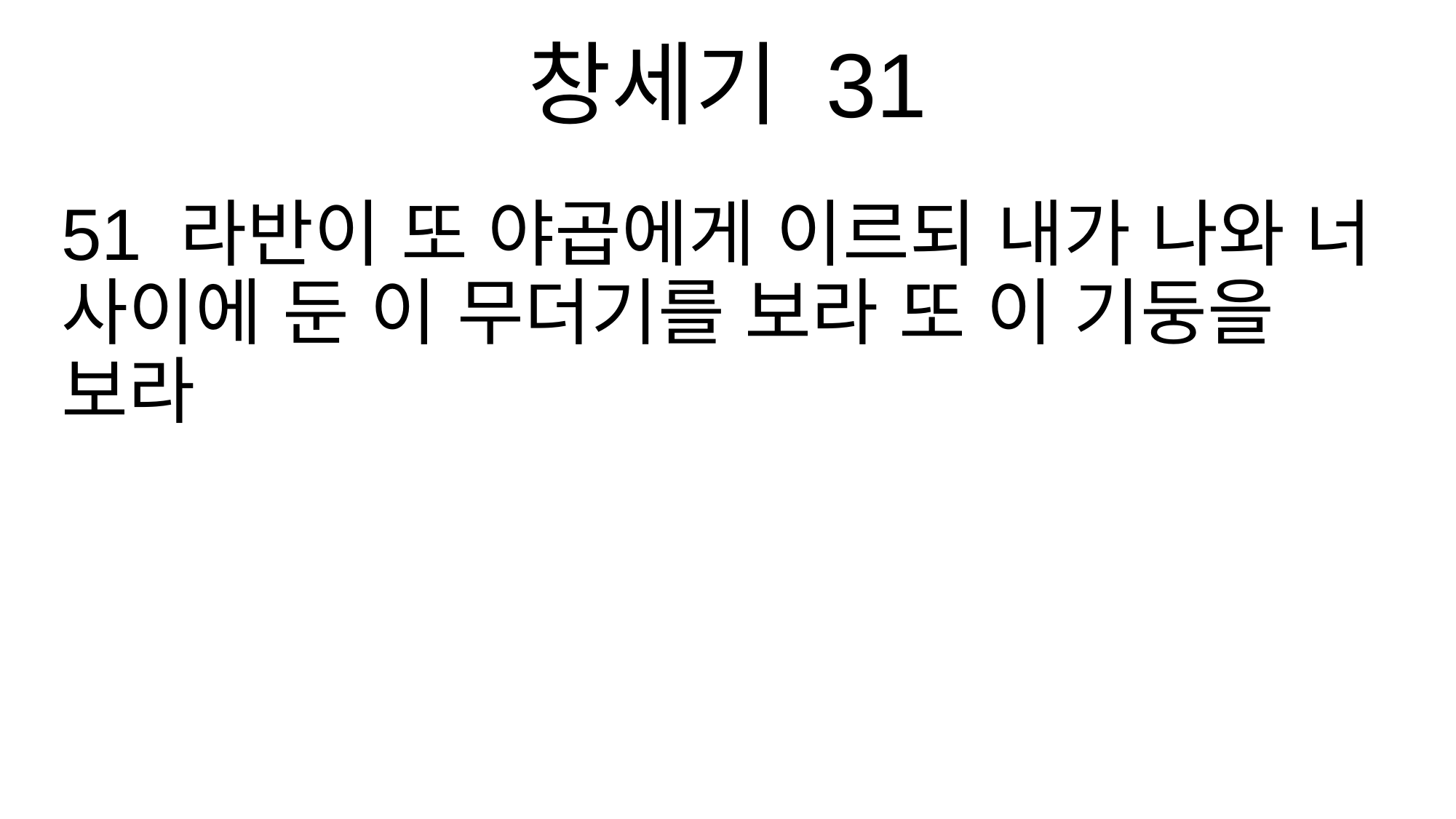

창세기 31
51 라반이 또 야곱에게 이르되 내가 나와 너 사이에 둔 이 무더기를 보라 또 이 기둥을 보라